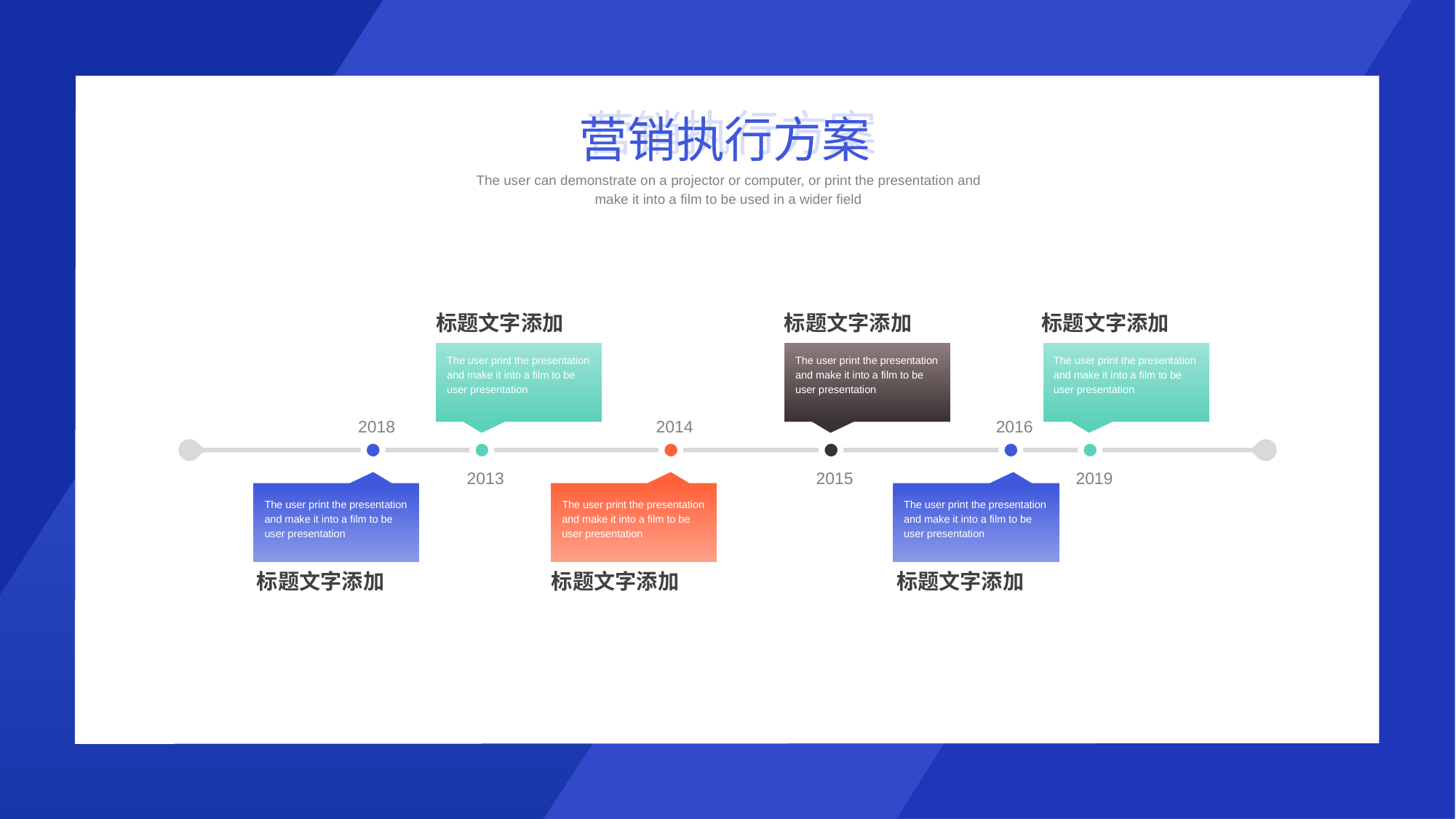

营销执行方案
营销执行方案
The user can demonstrate on a projector or computer, or print the presentation and make it into a film to be used in a wider field
标题文字添加
标题文字添加
标题文字添加

2018
2014
2016

2013
2015
2019

The user print the presentation and make it into a film to be user presentation
The user print the presentation and make it into a film to be user presentation
The user print the presentation and make it into a film to be user presentation
The user print the presentation and make it into a film to be user presentation
The user print the presentation and make it into a film to be user presentation
The user print the presentation and make it into a film to be user presentation
标题文字添加
标题文字添加
标题文字添加